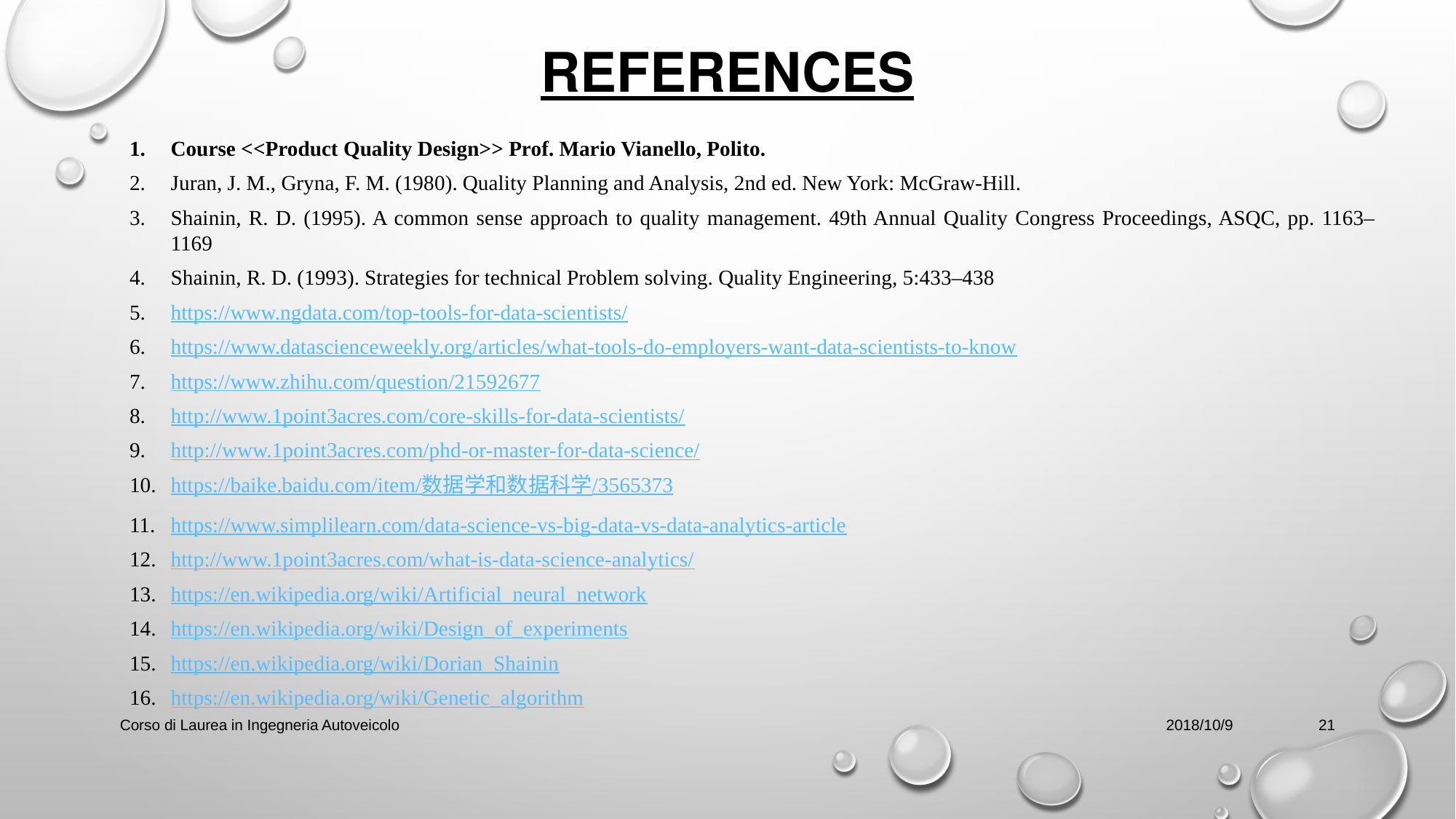

# references
Course <<Product Quality Design>> Prof. Mario Vianello, Polito.
Juran, J. M., Gryna, F. M. (1980). Quality Planning and Analysis, 2nd ed. New York: McGraw-Hill.
Shainin, R. D. (1995). A common sense approach to quality management. 49th Annual Quality Congress Proceedings, ASQC, pp. 1163–1169
Shainin, R. D. (1993). Strategies for technical Problem solving. Quality Engineering, 5:433–438
https://www.ngdata.com/top-tools-for-data-scientists/
https://www.datascienceweekly.org/articles/what-tools-do-employers-want-data-scientists-to-know
https://www.zhihu.com/question/21592677
http://www.1point3acres.com/core-skills-for-data-scientists/
http://www.1point3acres.com/phd-or-master-for-data-science/
https://baike.baidu.com/item/数据学和数据科学/3565373
https://www.simplilearn.com/data-science-vs-big-data-vs-data-analytics-article
http://www.1point3acres.com/what-is-data-science-analytics/
https://en.wikipedia.org/wiki/Artificial_neural_network
https://en.wikipedia.org/wiki/Design_of_experiments
https://en.wikipedia.org/wiki/Dorian_Shainin
https://en.wikipedia.org/wiki/Genetic_algorithm
Corso di Laurea in Ingegneria Autoveicolo
2018/10/9
21